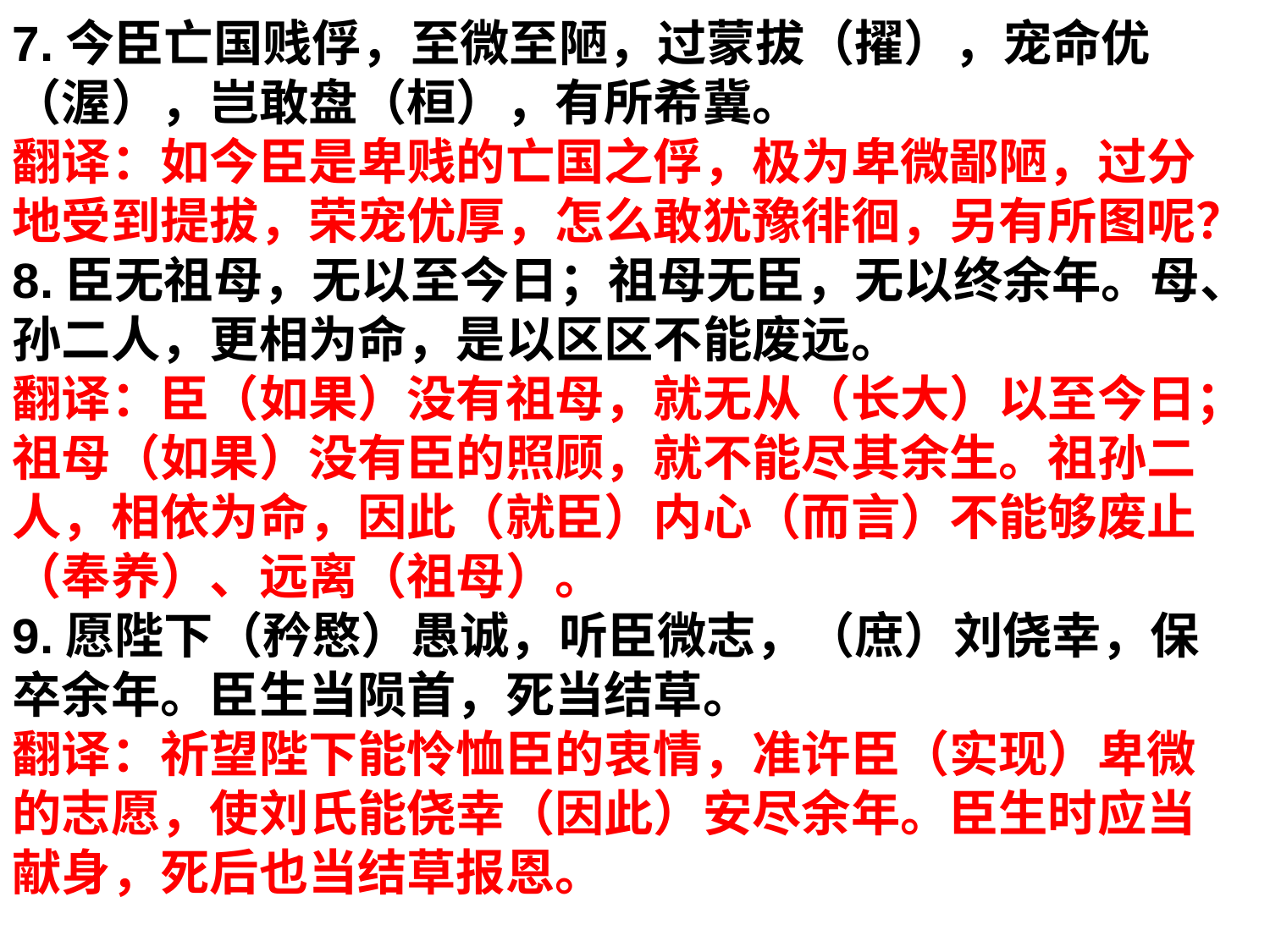

7.今臣亡国贱俘，至微至陋，过蒙拔（擢），宠命优（渥），岂敢盘（桓），有所希冀。
翻译：如今臣是卑贱的亡国之俘，极为卑微鄙陋，过分地受到提拔，荣宠优厚，怎么敢犹豫徘徊，另有所图呢？
8.臣无祖母，无以至今日；祖母无臣，无以终余年。母、孙二人，更相为命，是以区区不能废远。
翻译：臣（如果）没有祖母，就无从（长大）以至今日；祖母（如果）没有臣的照顾，就不能尽其余生。祖孙二人，相依为命，因此（就臣）内心（而言）不能够废止（奉养）、远离（祖母）。
9.愿陛下（矜愍）愚诚，听臣微志，（庶）刘侥幸，保卒余年。臣生当陨首，死当结草。
翻译：祈望陛下能怜恤臣的衷情，准许臣（实现）卑微的志愿，使刘氏能侥幸（因此）安尽余年。臣生时应当献身，死后也当结草报恩。